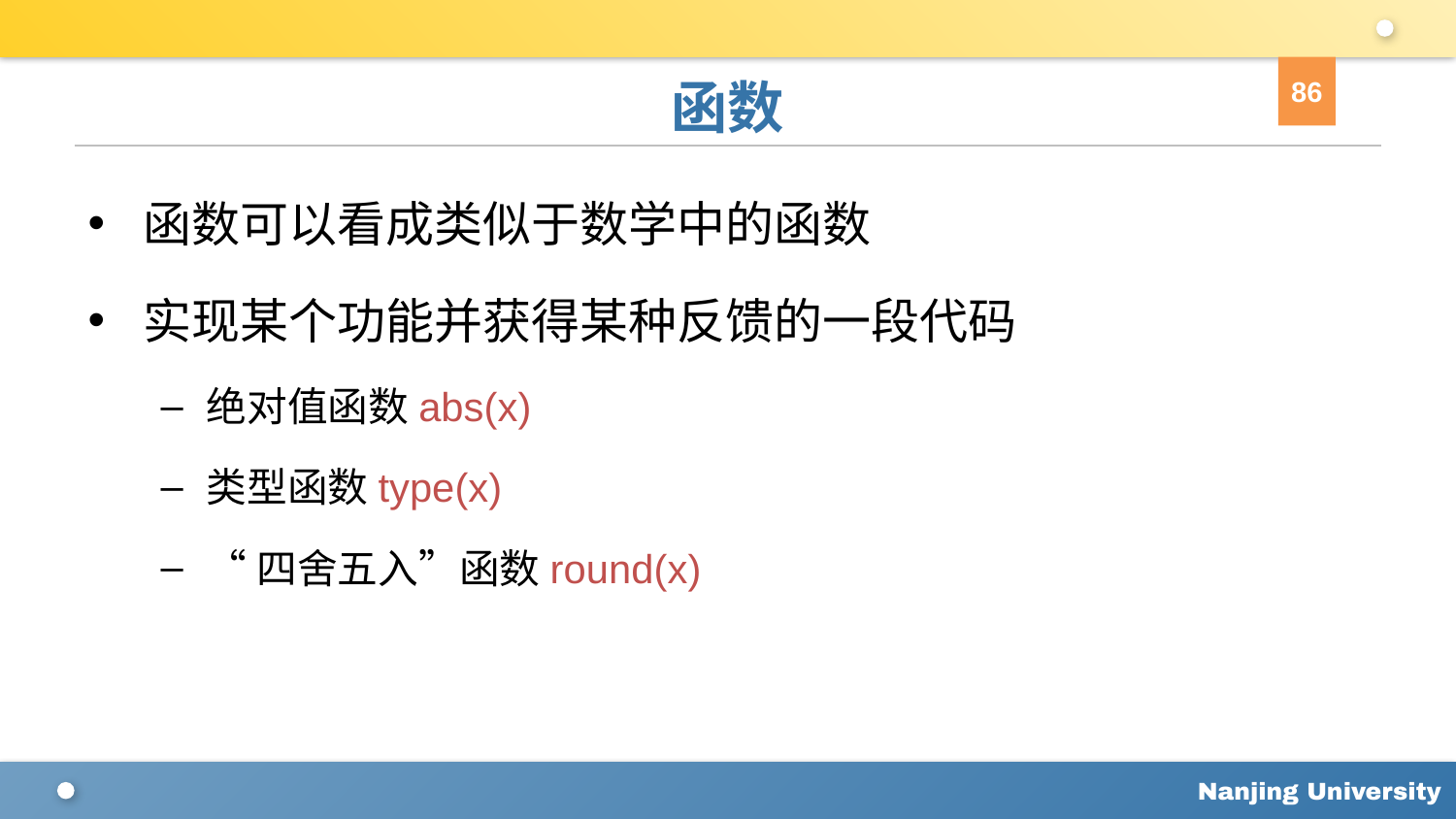

86
# 函数
函数可以看成类似于数学中的函数
实现某个功能并获得某种反馈的一段代码
绝对值函数abs(x)
类型函数type(x)
“四舍五入”函数round(x)